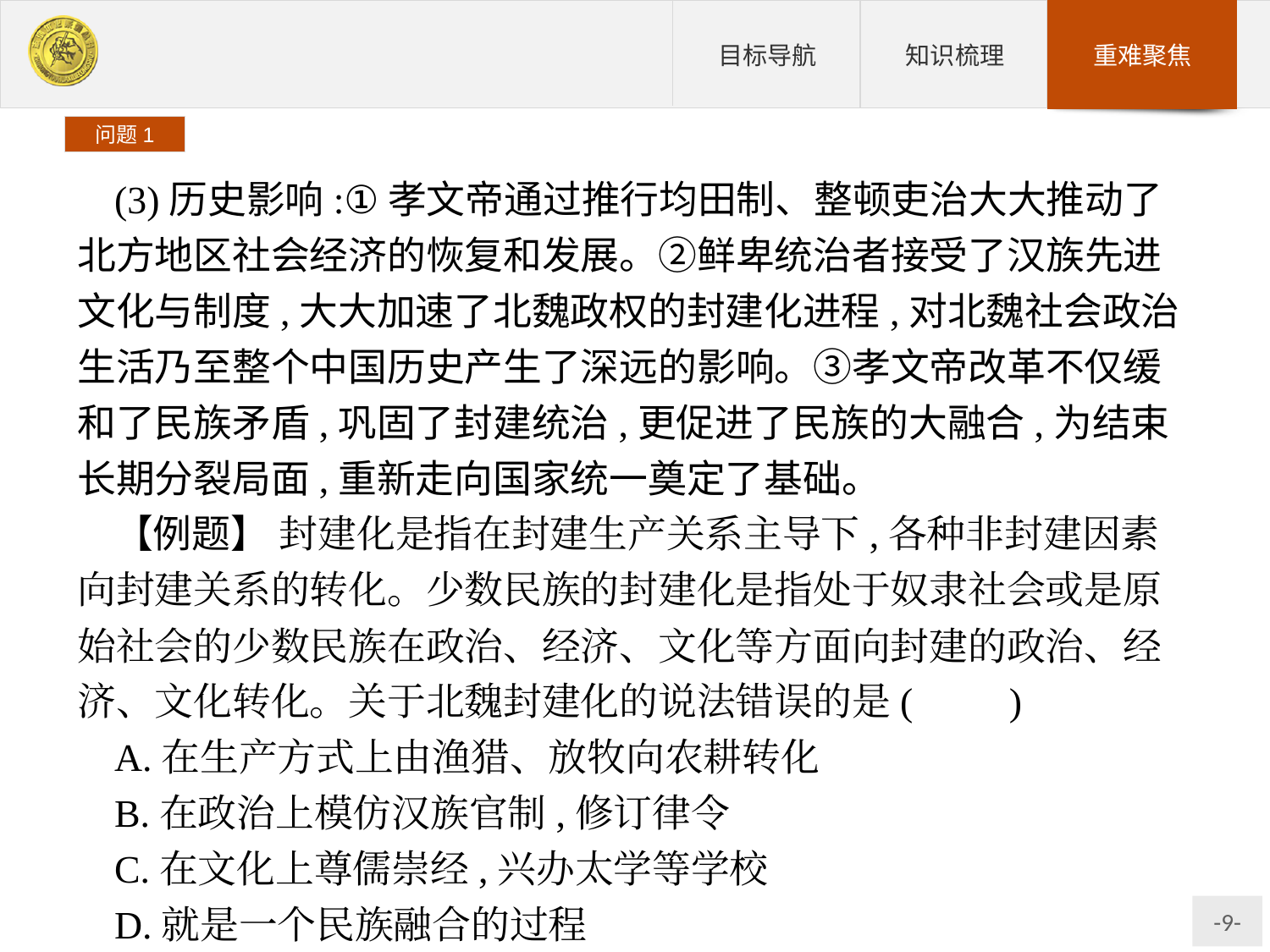

问题1
(3)历史影响:①孝文帝通过推行均田制、整顿吏治大大推动了北方地区社会经济的恢复和发展。②鲜卑统治者接受了汉族先进文化与制度,大大加速了北魏政权的封建化进程,对北魏社会政治生活乃至整个中国历史产生了深远的影响。③孝文帝改革不仅缓和了民族矛盾,巩固了封建统治,更促进了民族的大融合,为结束长期分裂局面,重新走向国家统一奠定了基础。
【例题】 封建化是指在封建生产关系主导下,各种非封建因素向封建关系的转化。少数民族的封建化是指处于奴隶社会或是原始社会的少数民族在政治、经济、文化等方面向封建的政治、经济、文化转化。关于北魏封建化的说法错误的是(　　)
A.在生产方式上由渔猎、放牧向农耕转化
B.在政治上模仿汉族官制,修订律令
C.在文化上尊儒崇经,兴办太学等学校
D.就是一个民族融合的过程